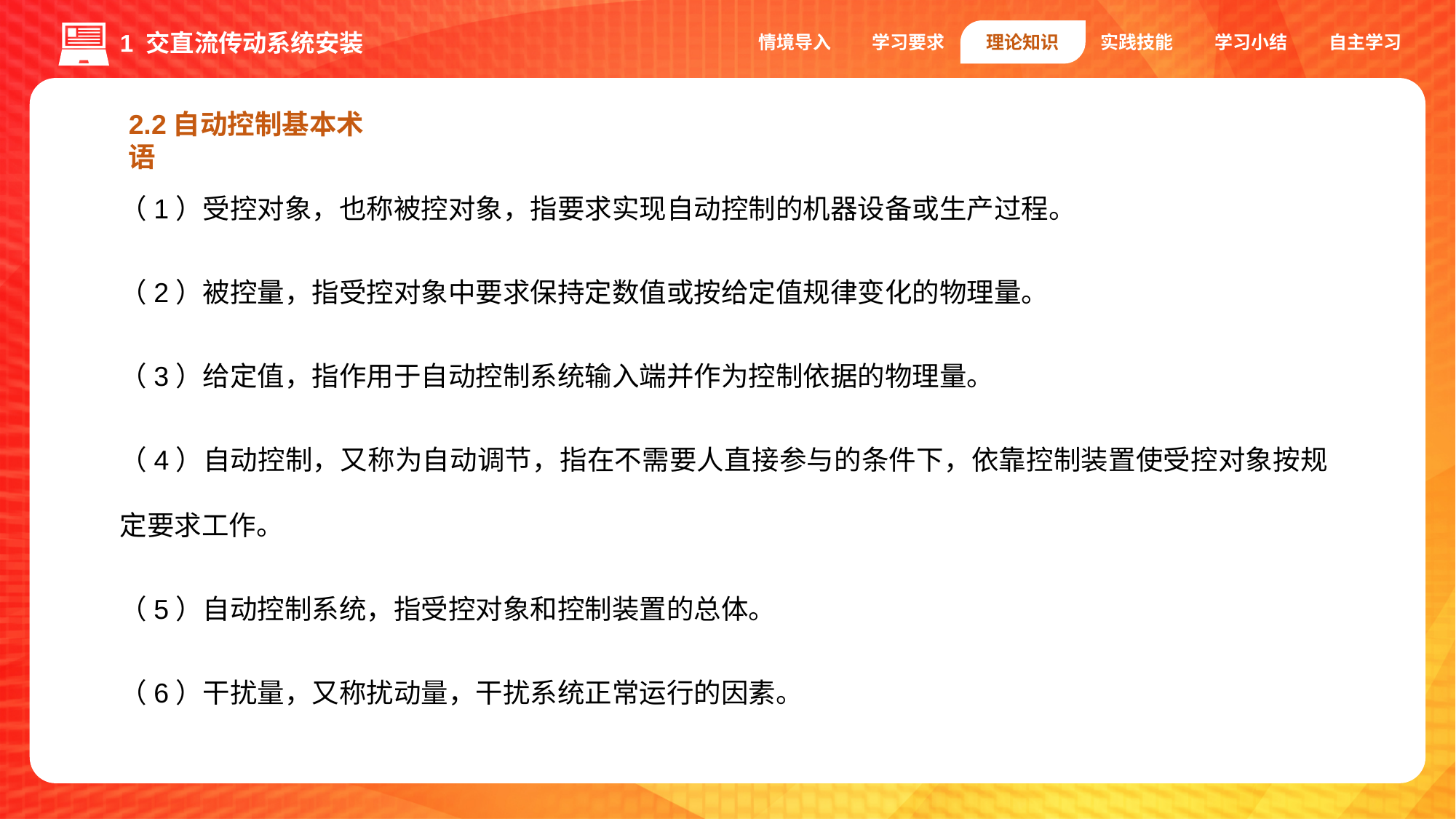

情境导入
学习要求
理论知识
实践技能
学习小结
自主学习
1 交直流传动系统安装

2.2自动控制基本术语
（1）受控对象，也称被控对象，指要求实现自动控制的机器设备或生产过程。
（2）被控量，指受控对象中要求保持定数值或按给定值规律变化的物理量。
（3）给定值，指作用于自动控制系统输入端并作为控制依据的物理量。
（4）自动控制，又称为自动调节，指在不需要人直接参与的条件下，依靠控制装置使受控对象按规定要求工作。
（5）自动控制系统，指受控对象和控制装置的总体。
（6）干扰量，又称扰动量，干扰系统正常运行的因素。
1.编码器